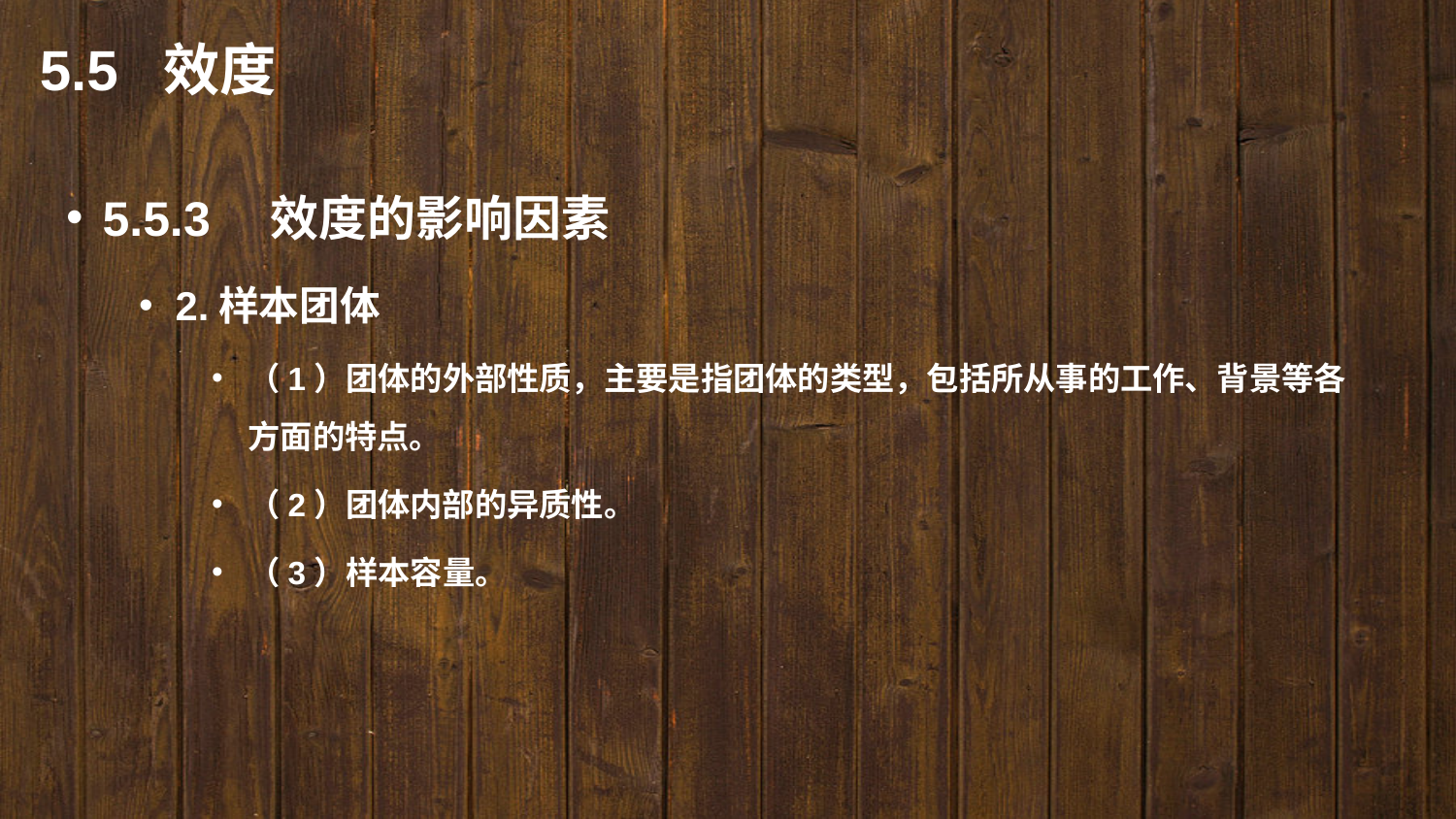

5.5  效度
5.5.3　效度的影响因素
2.样本团体
（1）团体的外部性质，主要是指团体的类型，包括所从事的工作、背景等各方面的特点。
（2）团体内部的异质性。
（3）样本容量。